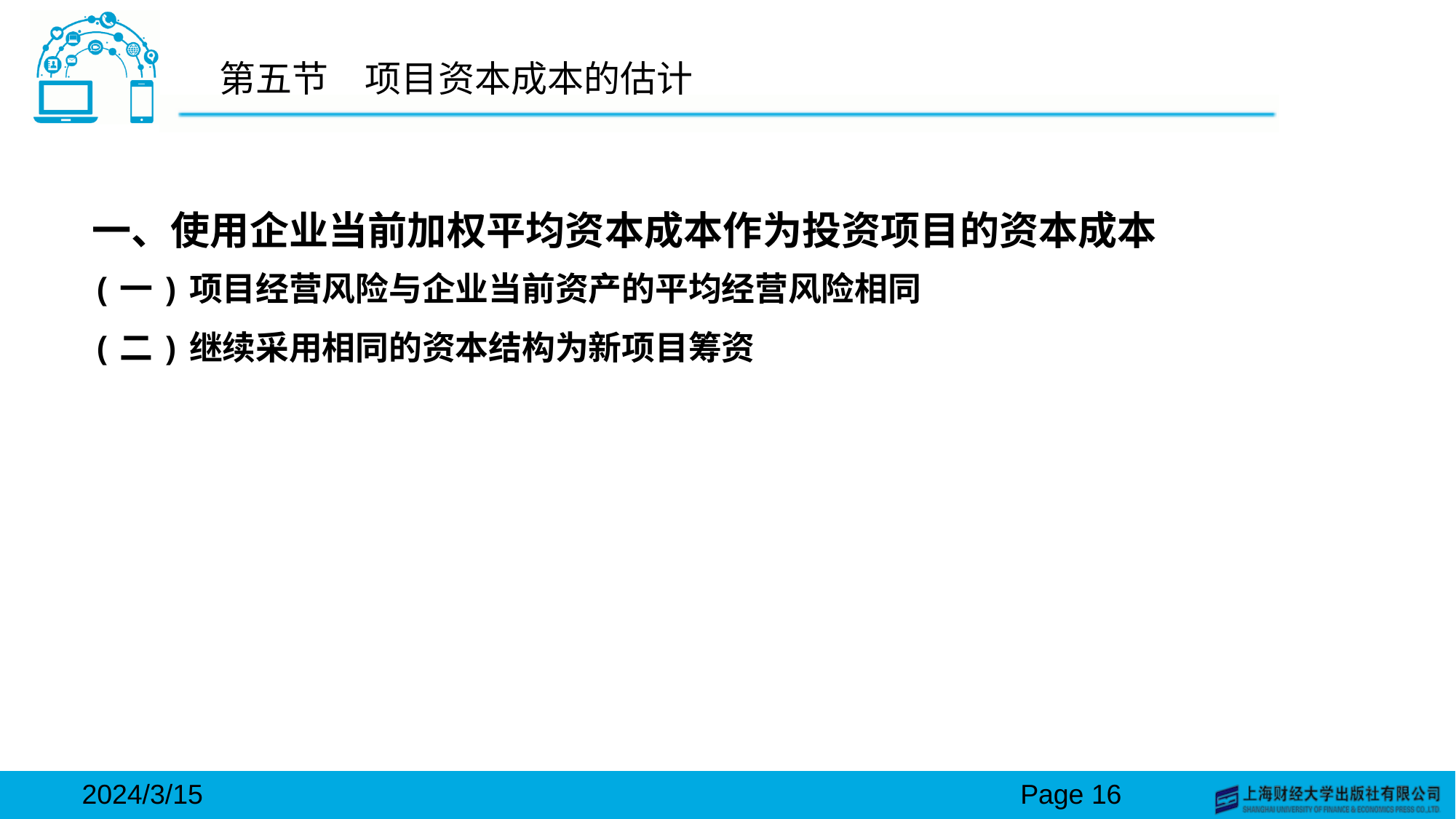

# 第五节　项目资本成本的估计
一、使用企业当前加权平均资本成本作为投资项目的资本成本
(一)项目经营风险与企业当前资产的平均经营风险相同
(二)继续采用相同的资本结构为新项目筹资

2024/3/15
Page 16